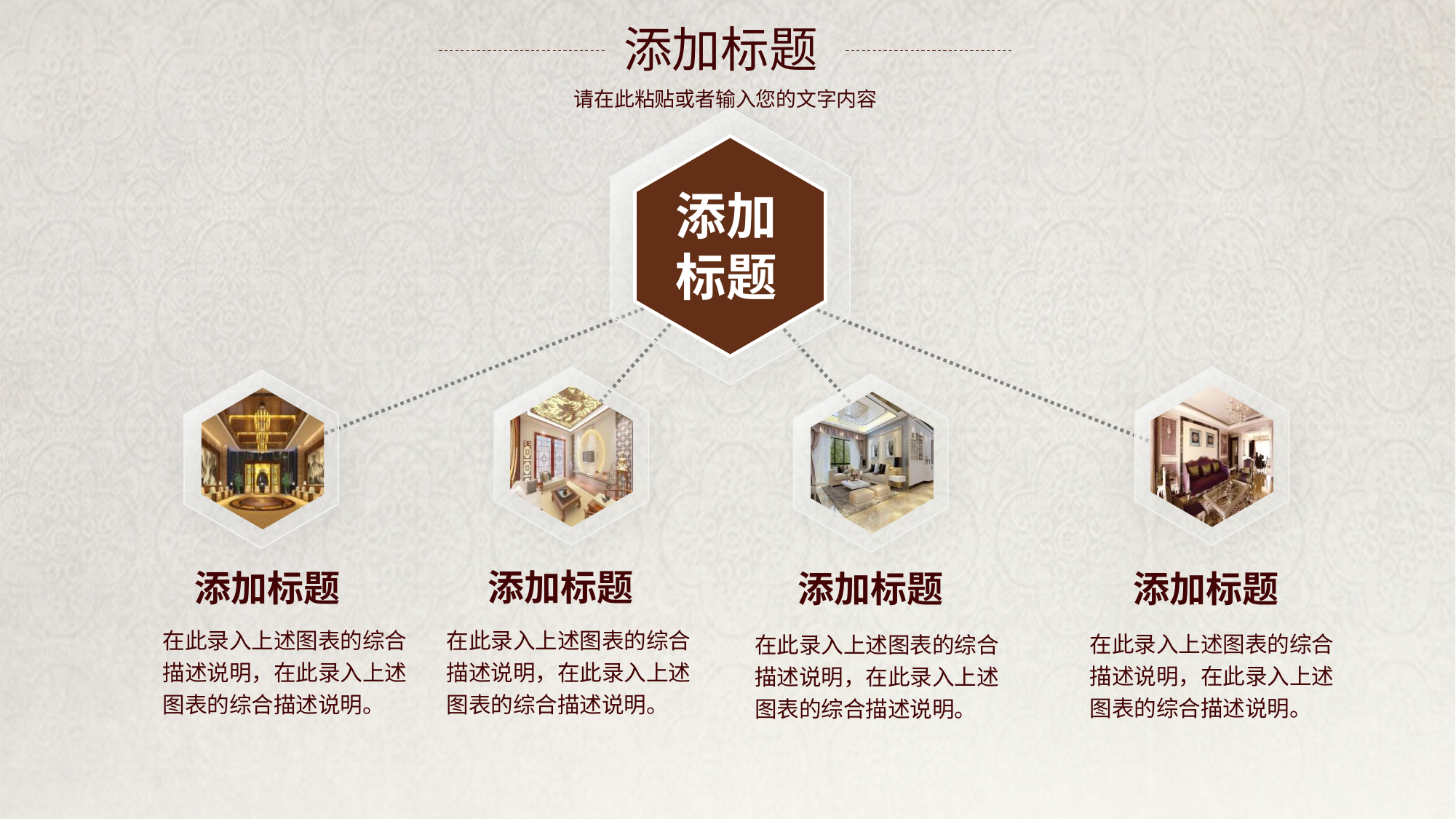

添加标题
请在此粘贴或者输入您的文字内容

添加
标题

添加标题
添加标题
添加标题
添加标题
在此录入上述图表的综合描述说明，在此录入上述图表的综合描述说明。
在此录入上述图表的综合描述说明，在此录入上述图表的综合描述说明。
在此录入上述图表的综合描述说明，在此录入上述图表的综合描述说明。

在此录入上述图表的综合描述说明，在此录入上述图表的综合描述说明。